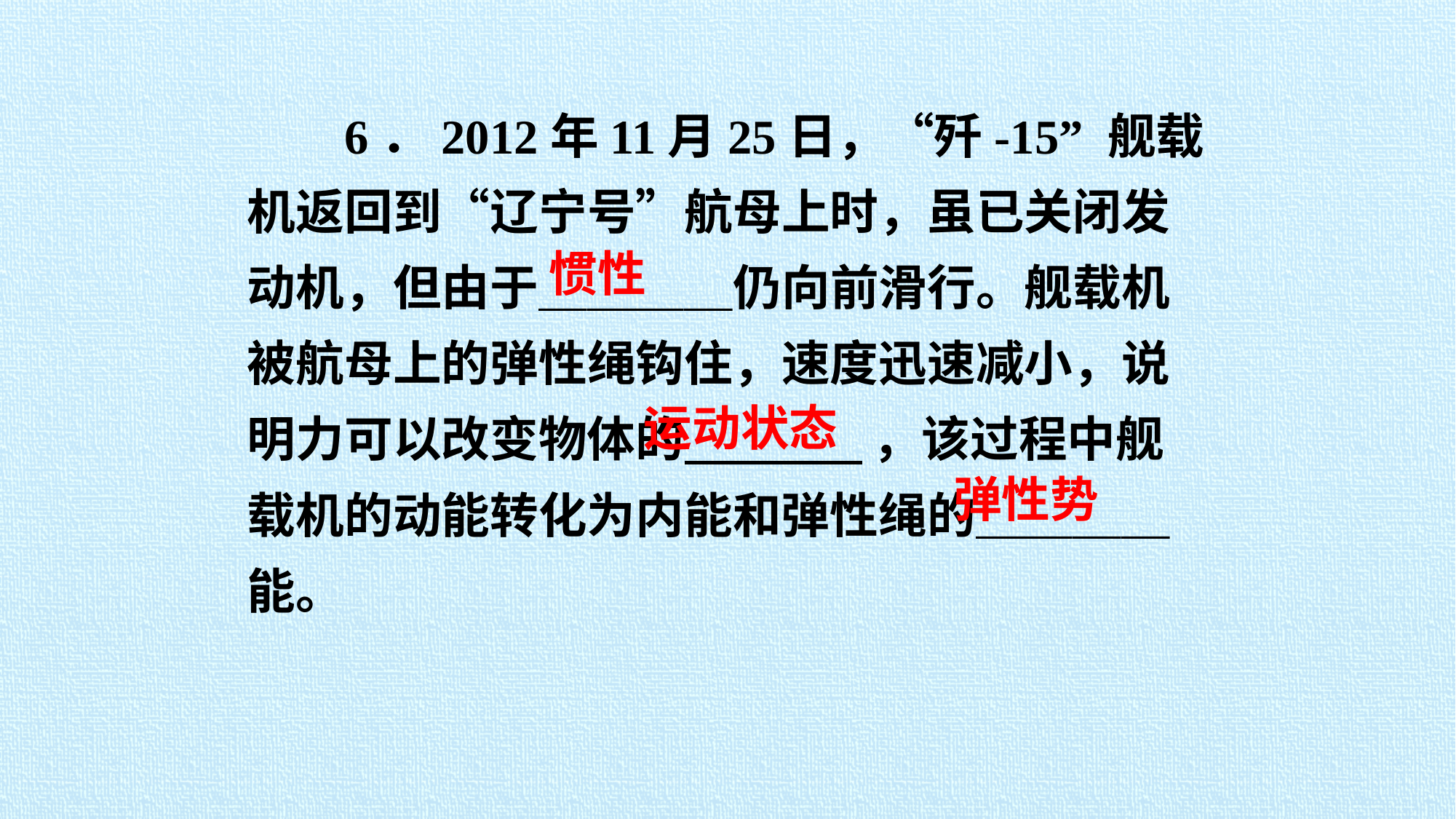

6．2012年11月25日，“歼-15” 舰载机返回到“辽宁号”航母上时，虽已关闭发动机，但由于＿＿＿＿仍向前滑行。舰载机被航母上的弹性绳钩住，速度迅速减小，说明力可以改变物体的                 ，该过程中舰载机的动能转化为内能和弹性绳的＿＿＿＿能。

惯性
运动状态
弹性势